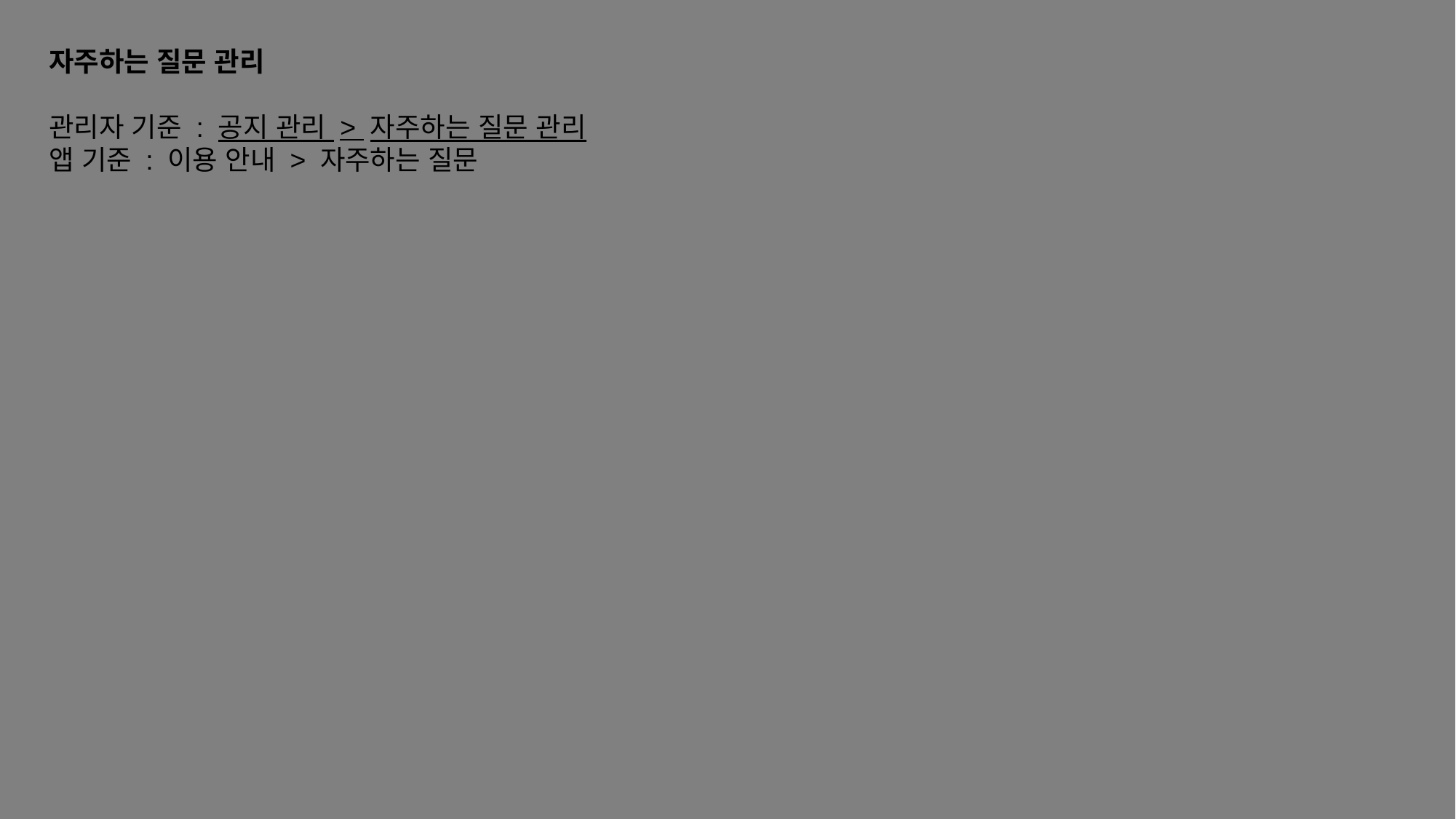

자주하는 질문 관리

관리자 기준 : 공지 관리 > 자주하는 질문 관리
앱 기준 : 이용 안내 > 자주하는 질문